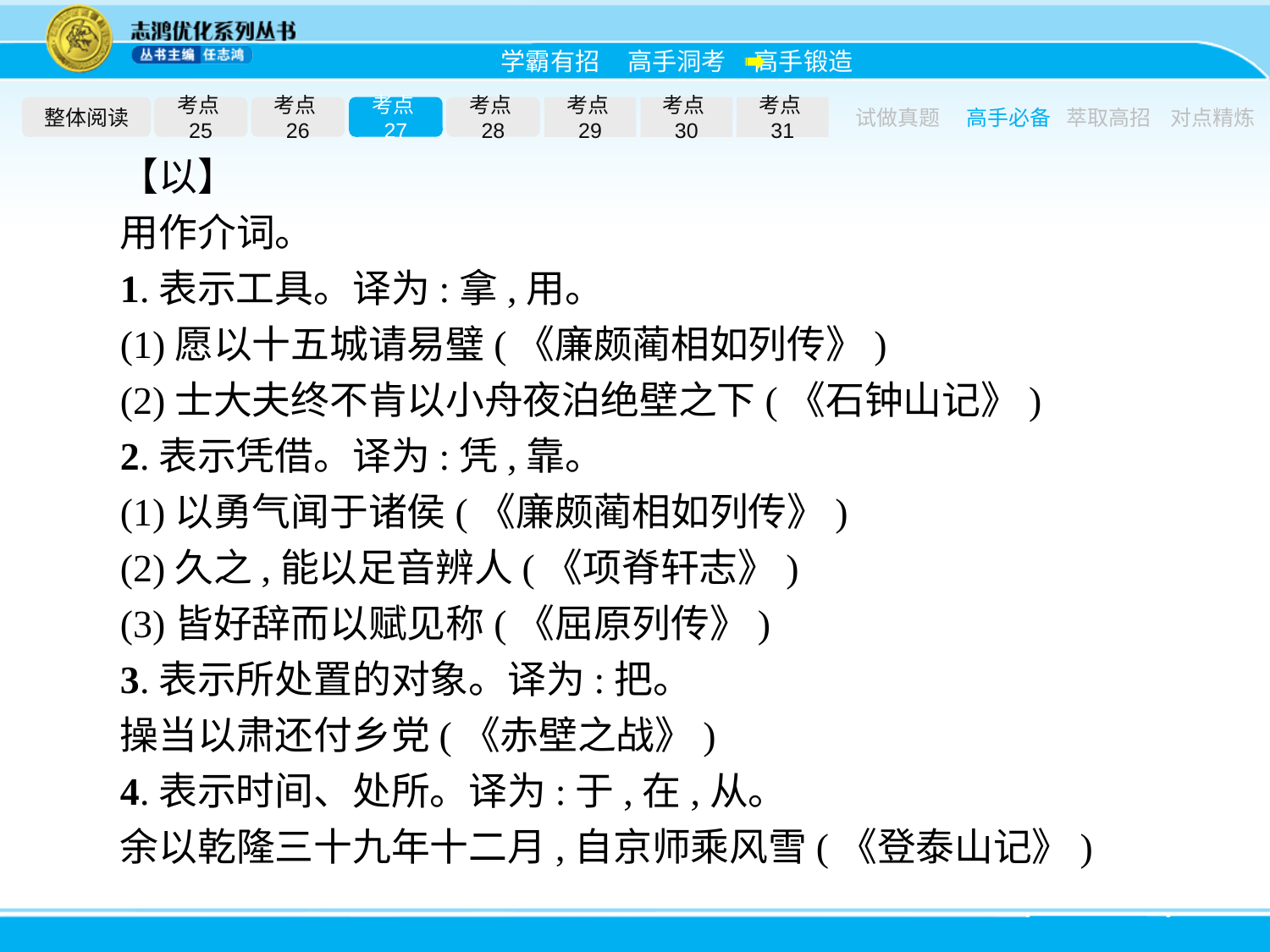

整体阅读
考点25
考点26
考点27
考点28
考点29
考点30
考点31
试做真题
高手必备
萃取高招
对点精炼
【以】
用作介词。
1.表示工具。译为:拿,用。
(1)愿以十五城请易璧(《廉颇蔺相如列传》)
(2)士大夫终不肯以小舟夜泊绝壁之下(《石钟山记》)
2.表示凭借。译为:凭,靠。
(1)以勇气闻于诸侯(《廉颇蔺相如列传》)
(2)久之,能以足音辨人(《项脊轩志》)
(3)皆好辞而以赋见称(《屈原列传》)
3.表示所处置的对象。译为:把。
操当以肃还付乡党(《赤壁之战》)
4.表示时间、处所。译为:于,在,从。
余以乾隆三十九年十二月,自京师乘风雪(《登泰山记》)